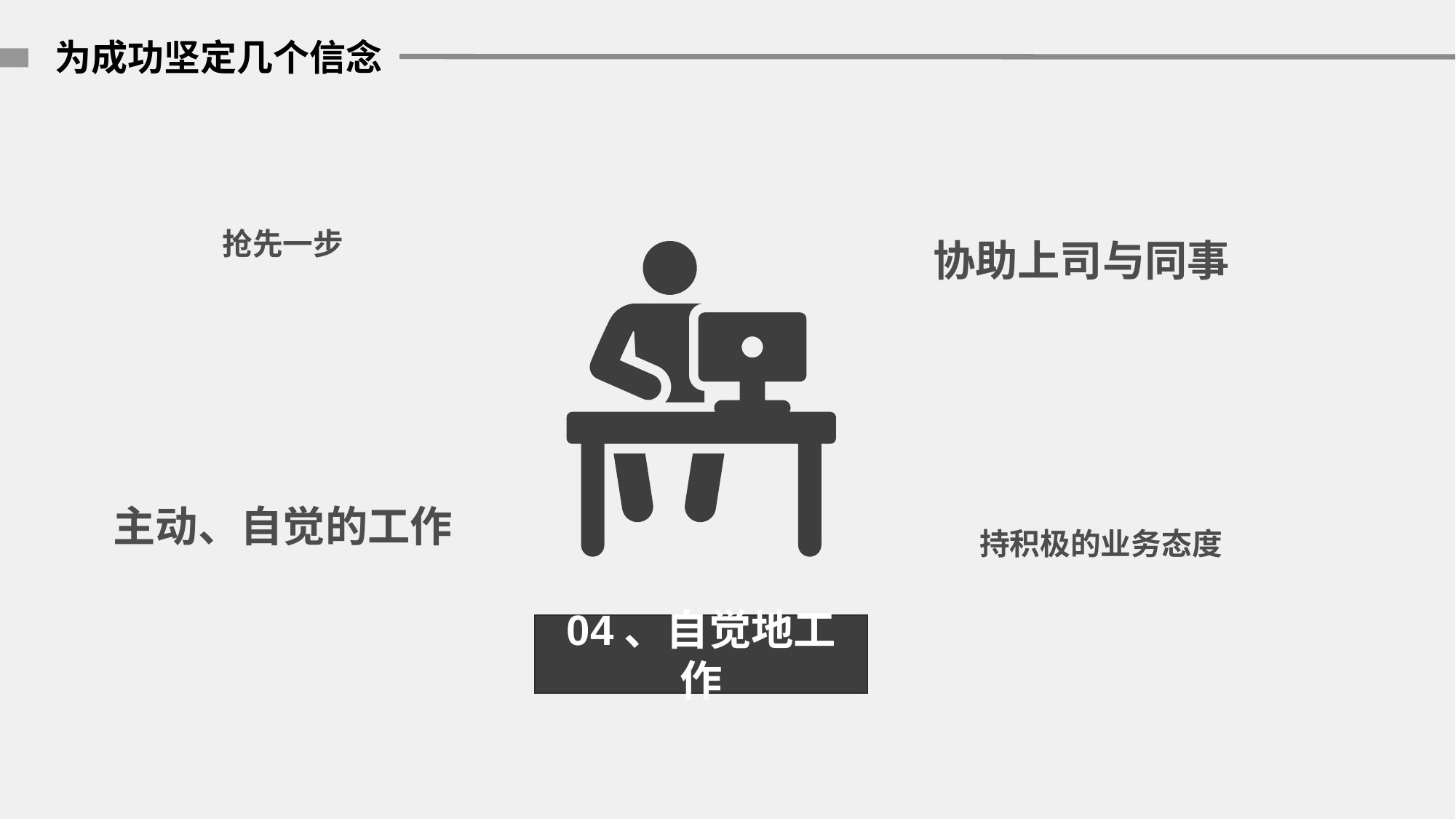

为成功坚定几个信念

协助上司与同事
抢先一步

主动、自觉的工作
持积极的业务态度
04、自觉地工作